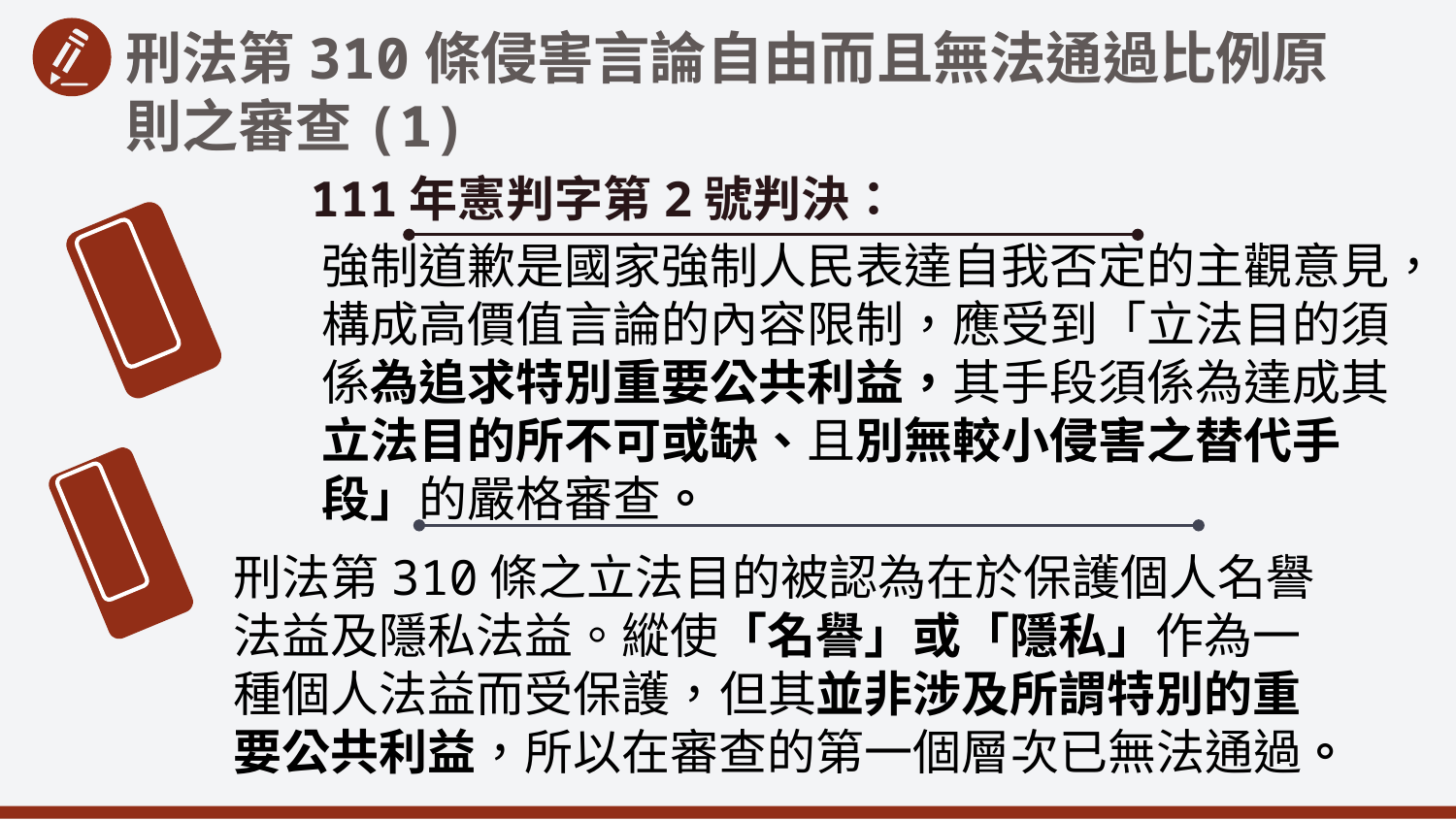

刑法第310條侵害言論自由而且無法通過比例原則之審查(1)

111年憲判字第2號判決：

強制道歉是國家強制人民表達自我否定的主觀意見，構成高價值言論的內容限制，應受到「立法目的須係為追求特別重要公共利益，其手段須係為達成其立法目的所不可或缺、且別無較小侵害之替代手段」的嚴格審查。

刑法第310條之立法目的被認為在於保護個人名譽法益及隱私法益。縱使「名譽」或「隱私」作為一種個人法益而受保護，但其並非涉及所謂特別的重要公共利益，所以在審查的第一個層次已無法通過。